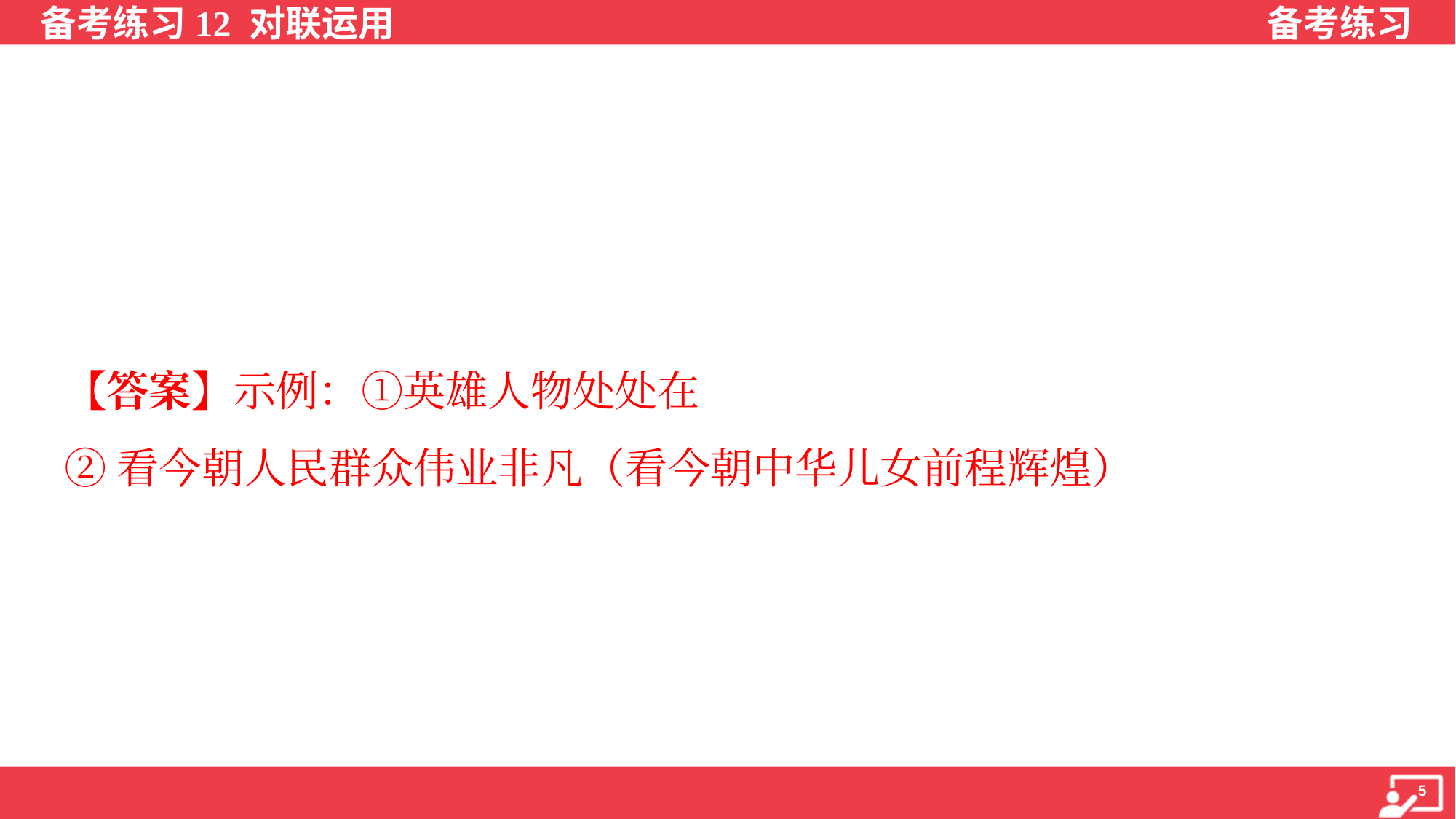

【答案】示例：①英雄人物处处在
②看今朝人民群众伟业非凡（看今朝中华儿女前程辉煌）